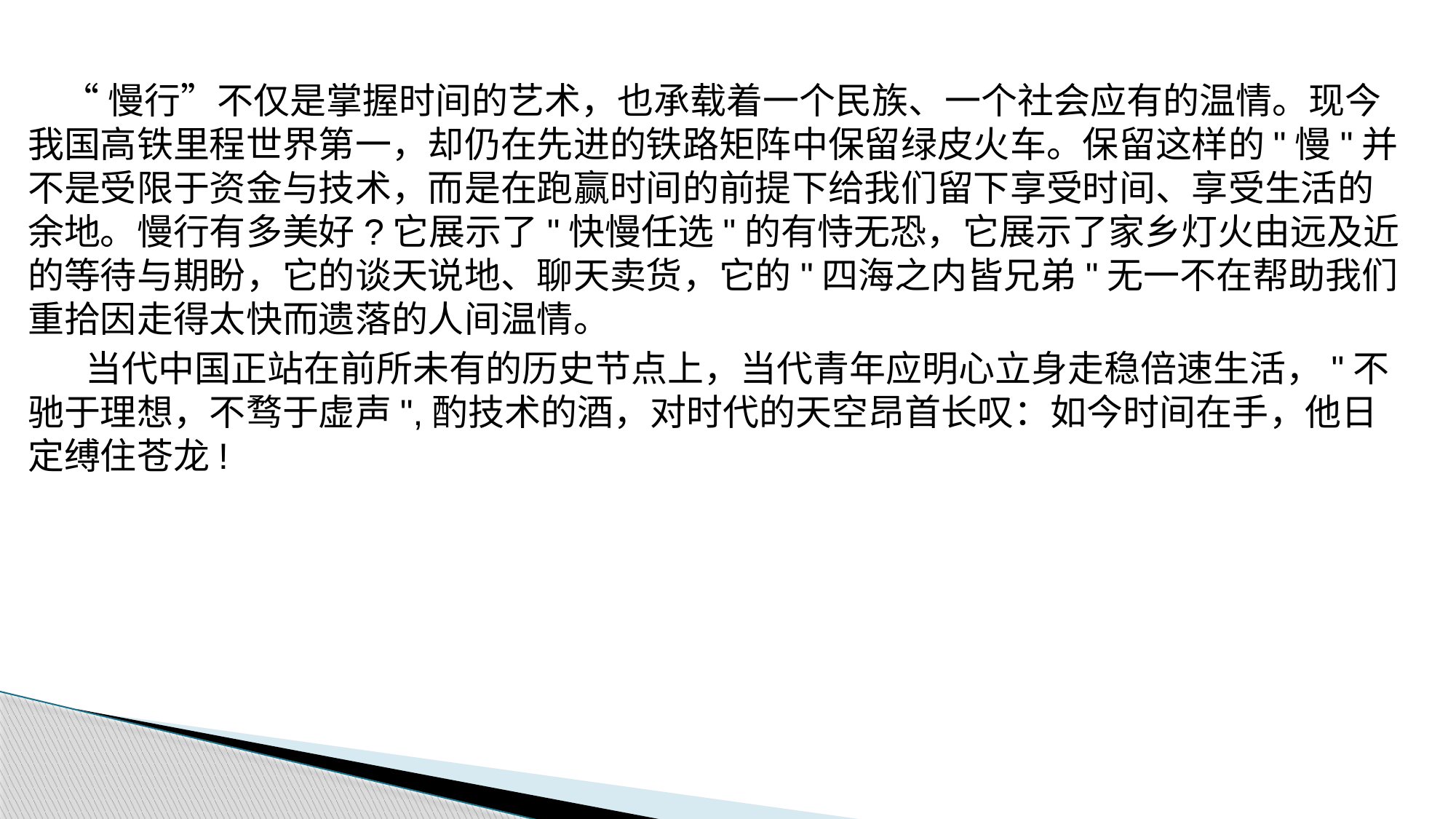

“慢行”不仅是掌握时间的艺术，也承载着一个民族、一个社会应有的温情。现今我国高铁里程世界第一，却仍在先进的铁路矩阵中保留绿皮火车。保留这样的"慢"并不是受限于资金与技术，而是在跑赢时间的前提下给我们留下享受时间、享受生活的余地。慢行有多美好?它展示了"快慢任选"的有恃无恐，它展示了家乡灯火由远及近的等待与期盼，它的谈天说地、聊天卖货，它的"四海之内皆兄弟"无一不在帮助我们重拾因走得太快而遗落的人间温情。
      当代中国正站在前所未有的历史节点上，当代青年应明心立身走稳倍速生活，"不驰于理想，不骛于虚声",酌技术的酒，对时代的天空昂首长叹：如今时间在手，他日定缚住苍龙!